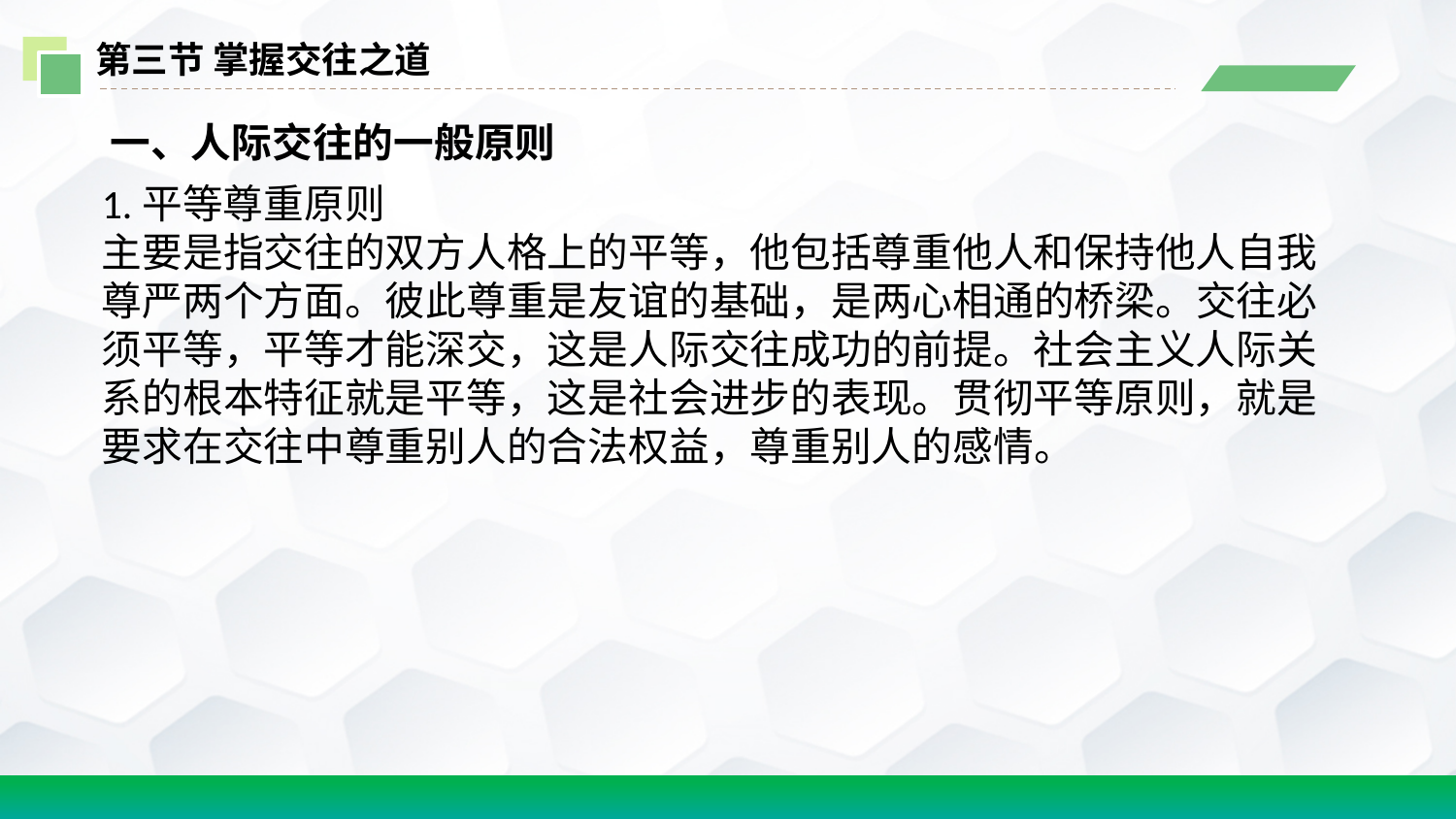

第三节 掌握交往之道
 一、人际交往的一般原则
1.平等尊重原则
主要是指交往的双方人格上的平等，他包括尊重他人和保持他人自我尊严两个方面。彼此尊重是友谊的基础，是两心相通的桥梁。交往必须平等，平等才能深交，这是人际交往成功的前提。社会主义人际关系的根本特征就是平等，这是社会进步的表现。贯彻平等原则，就是要求在交往中尊重别人的合法权益，尊重别人的感情。